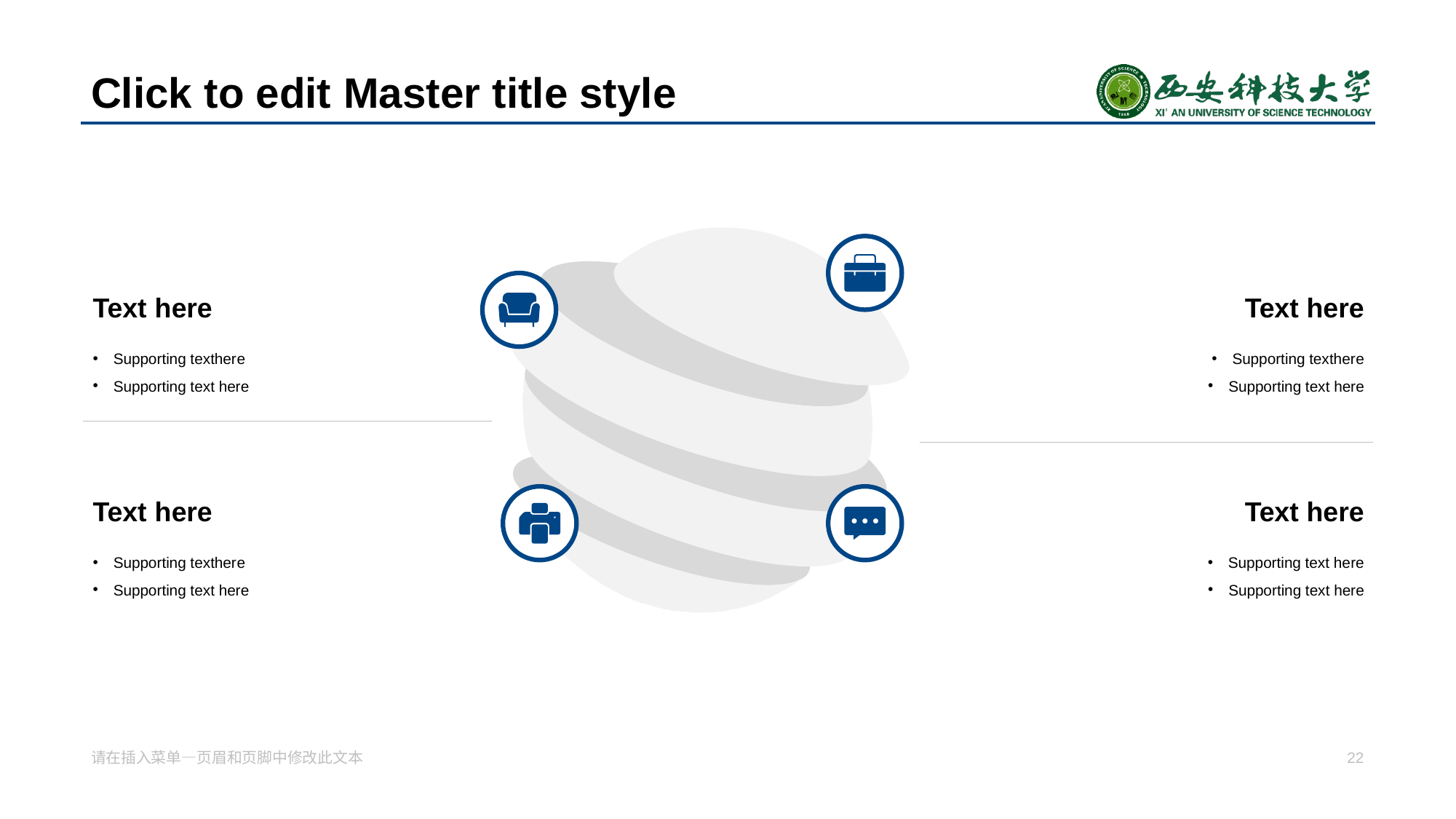

# Click to edit  Master title style

Text  here
Text  here

Supporting texther e
Supporting text here
Supporting texther e
Supporting text here

Text  here
Text  here

Supporting texther e
Supporting text here
Supporting text he re
Supporting text here
请在插入菜单—页 眉和页脚中修改此文本
22